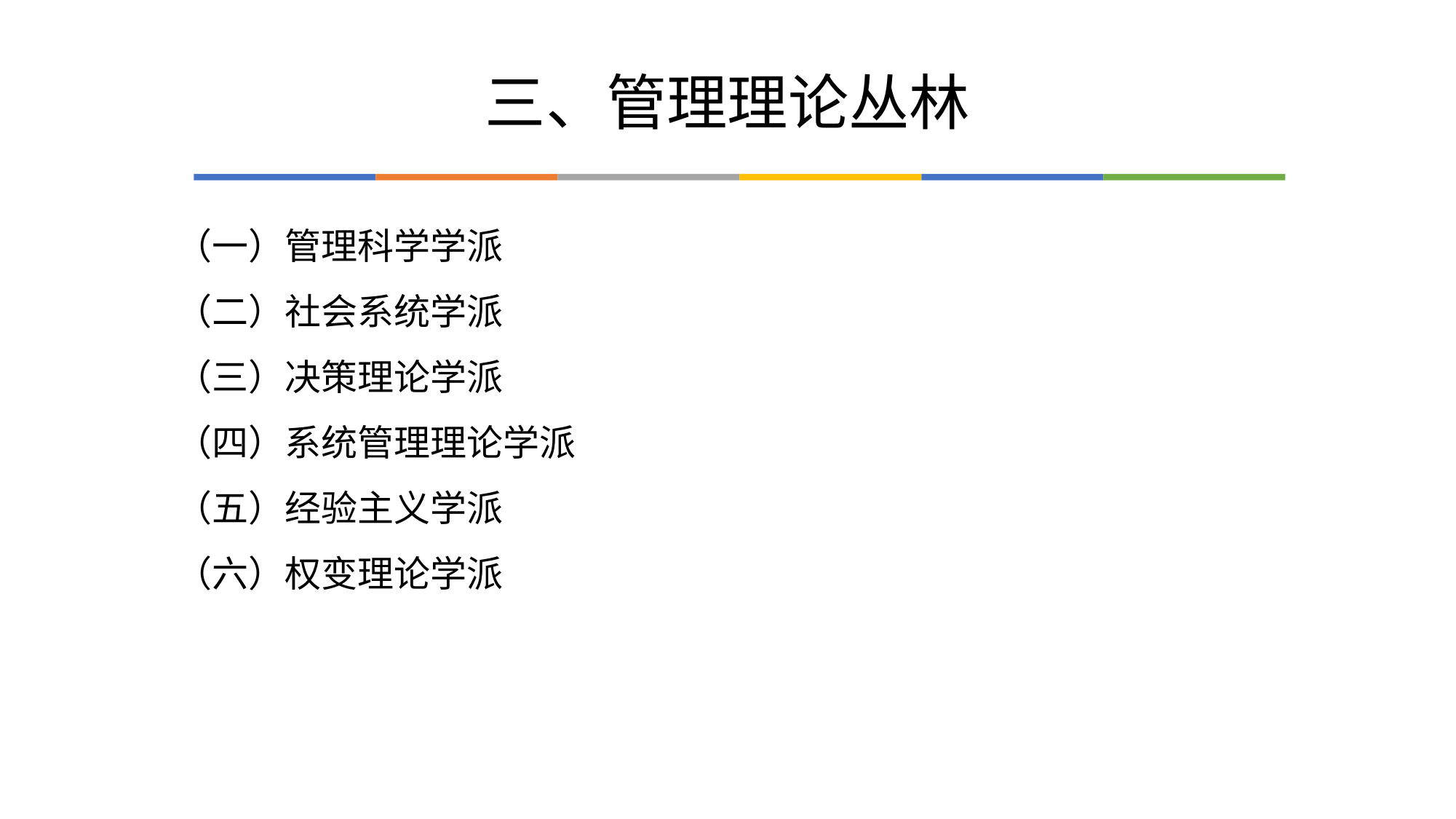

# 三、管理理论丛林
（一）管理科学学派
（二）社会系统学派
（三）决策理论学派
（四）系统管理理论学派
（五）经验主义学派
（六）权变理论学派